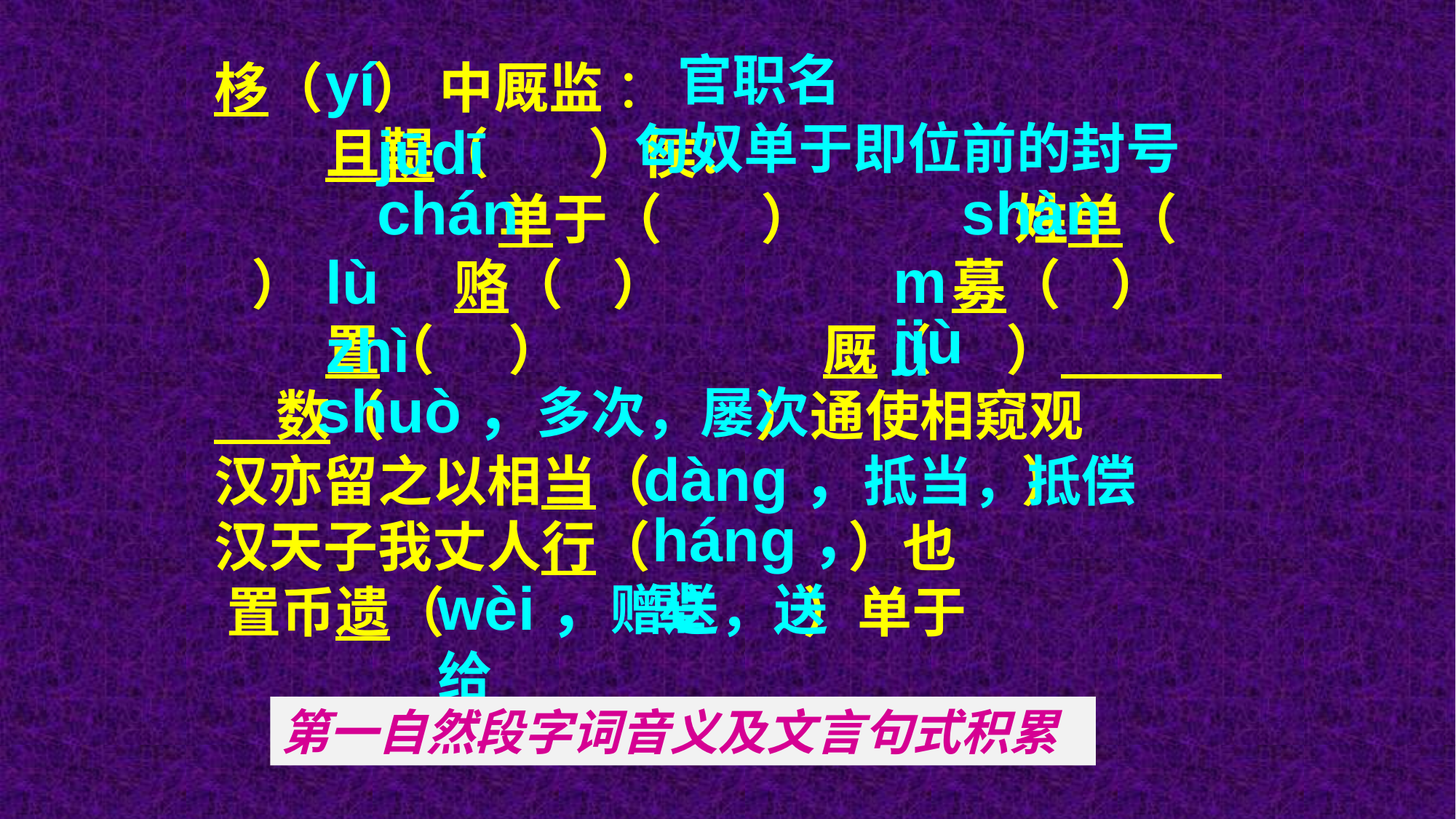

yí
官职名
栘（    ） 中厩监 ：                                                       且鞮（        ）侯：                                                              单于（        ）                姓单（        ）            赂（    ）                       募（    ）               置（      ）                     厩（      ）                   数（                              ）通使相窥观          汉亦留之以相当（                              ）          汉天子我丈人行（                ）也                        置币遗（                             ）单于
jūdī
匈奴单于即位前的封号
chán
shàn
lù
mù
jiù
zhì
shuò，多次，屡次
dànɡ，抵当，抵偿
hánɡ，辈
wèi，赠送，送给
第一自然段字词音义及文言句式积累